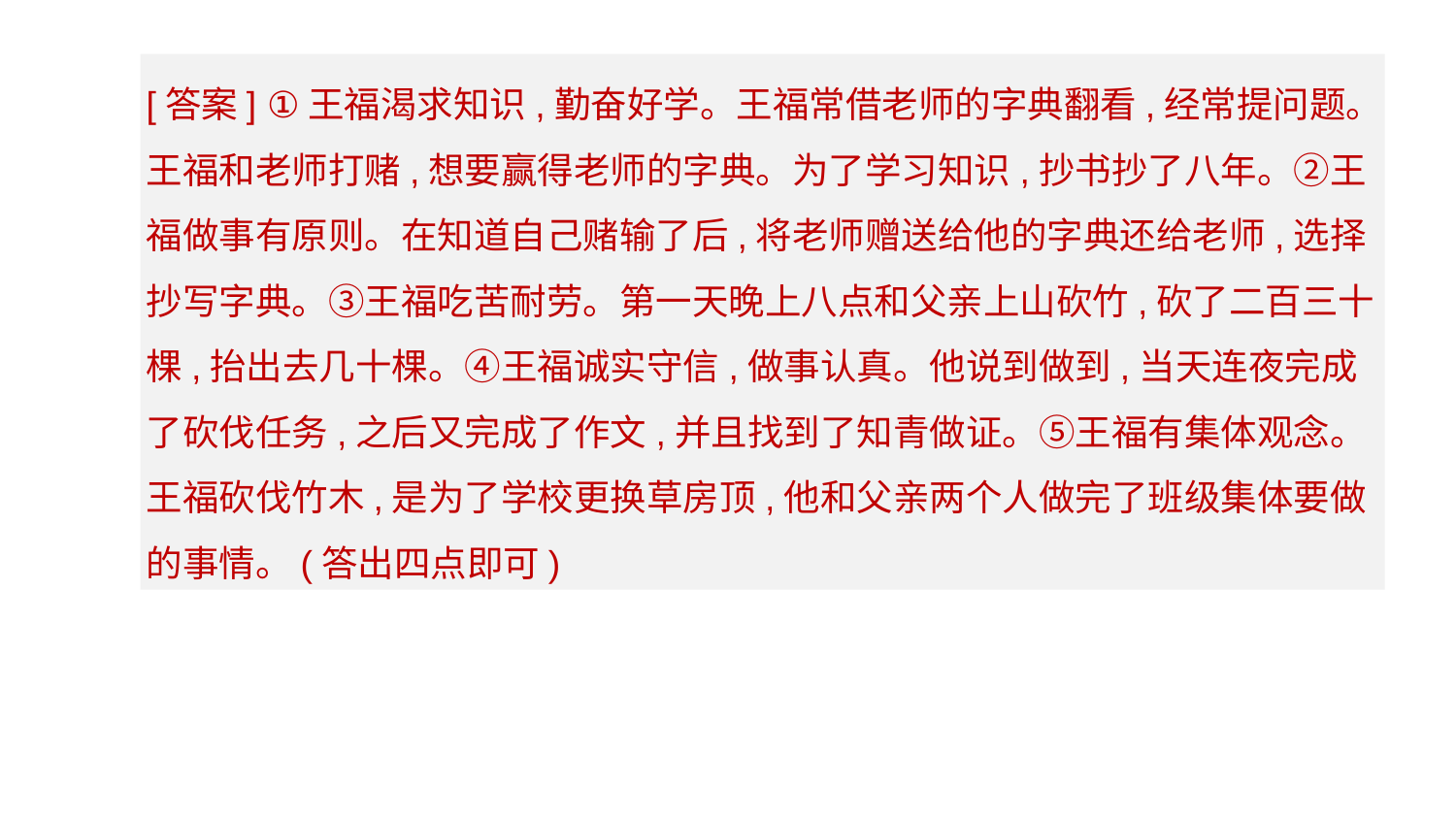

[答案] ①王福渴求知识,勤奋好学。王福常借老师的字典翻看,经常提问题。王福和老师打赌,想要赢得老师的字典。为了学习知识,抄书抄了八年。②王福做事有原则。在知道自己赌输了后,将老师赠送给他的字典还给老师,选择抄写字典。③王福吃苦耐劳。第一天晚上八点和父亲上山砍竹,砍了二百三十棵,抬出去几十棵。④王福诚实守信,做事认真。他说到做到,当天连夜完成了砍伐任务,之后又完成了作文,并且找到了知青做证。⑤王福有集体观念。王福砍伐竹木,是为了学校更换草房顶,他和父亲两个人做完了班级集体要做的事情。(答出四点即可)